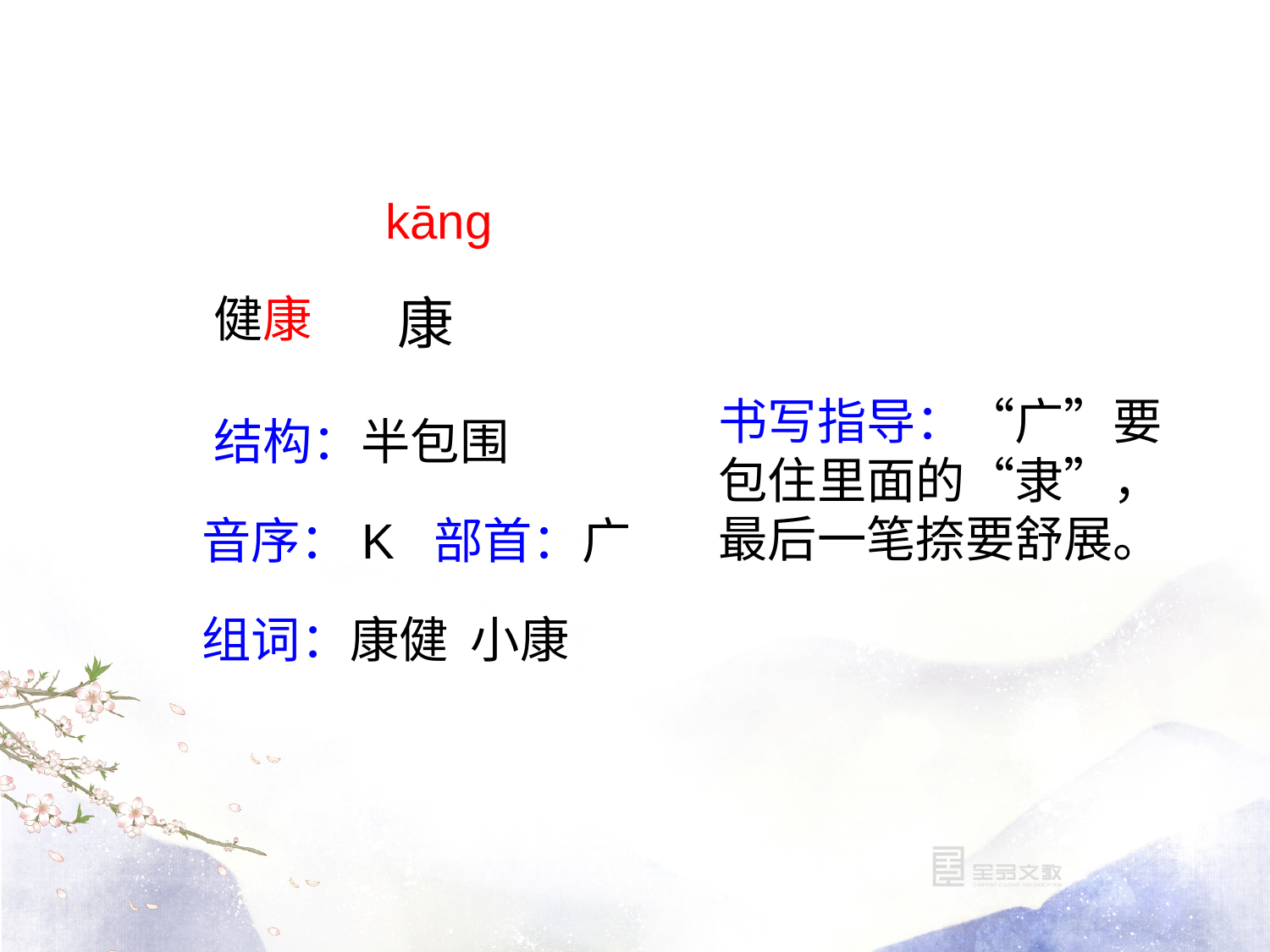

kānɡ
健康
康
书写指导：“广”要包住里面的“隶”，最后一笔捺要舒展。
结构：半包围
音序：K  部首：广
组词：康健  小康